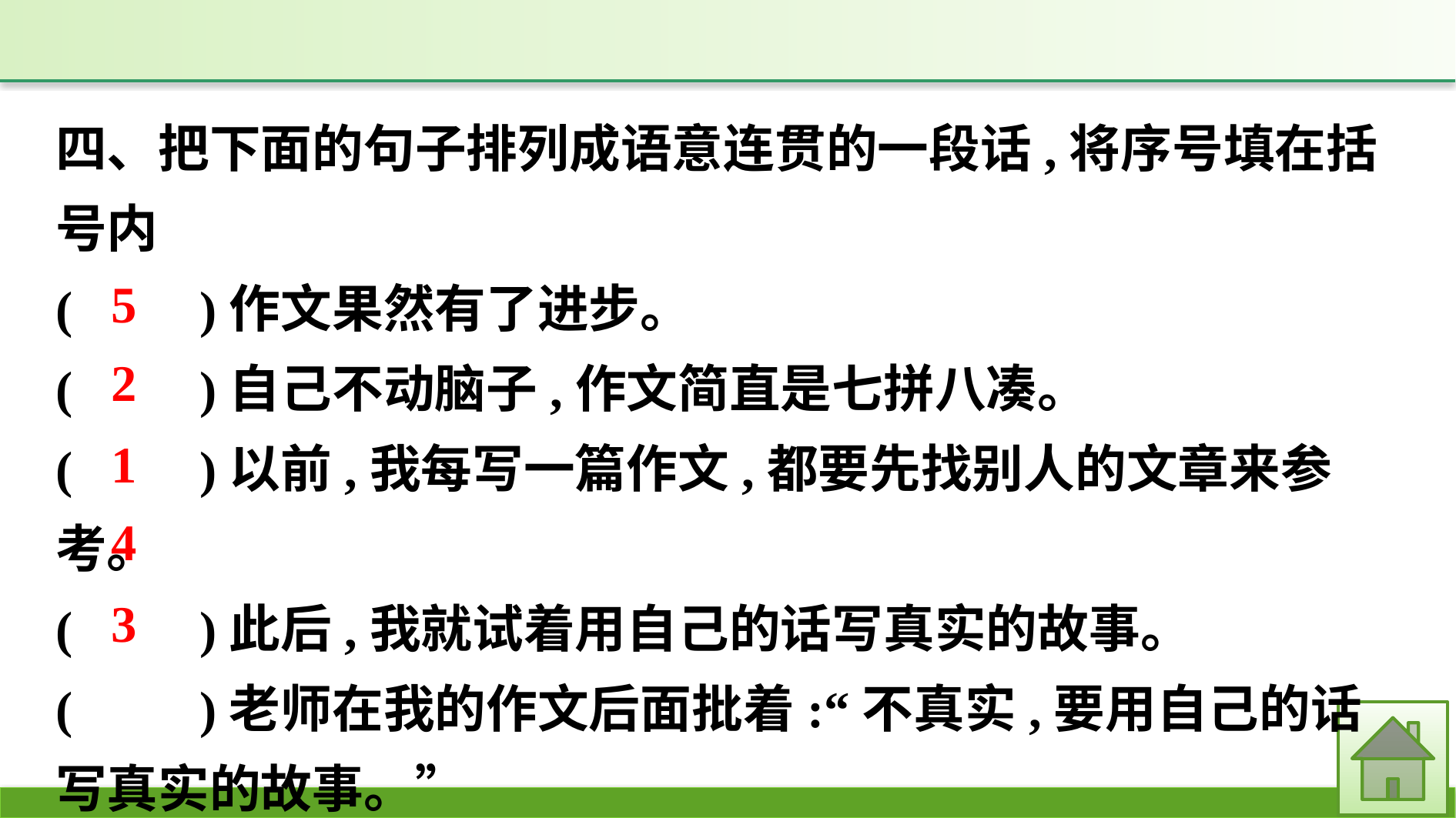

四、把下面的句子排列成语意连贯的一段话,将序号填在括号内
(　　)作文果然有了进步。
(　　)自己不动脑子,作文简直是七拼八凑。
(　　)以前,我每写一篇作文,都要先找别人的文章来参考。
(　　)此后,我就试着用自己的话写真实的故事。
(　　)老师在我的作文后面批着:“不真实,要用自己的话写真实的故事。”
5
2
1
4
3